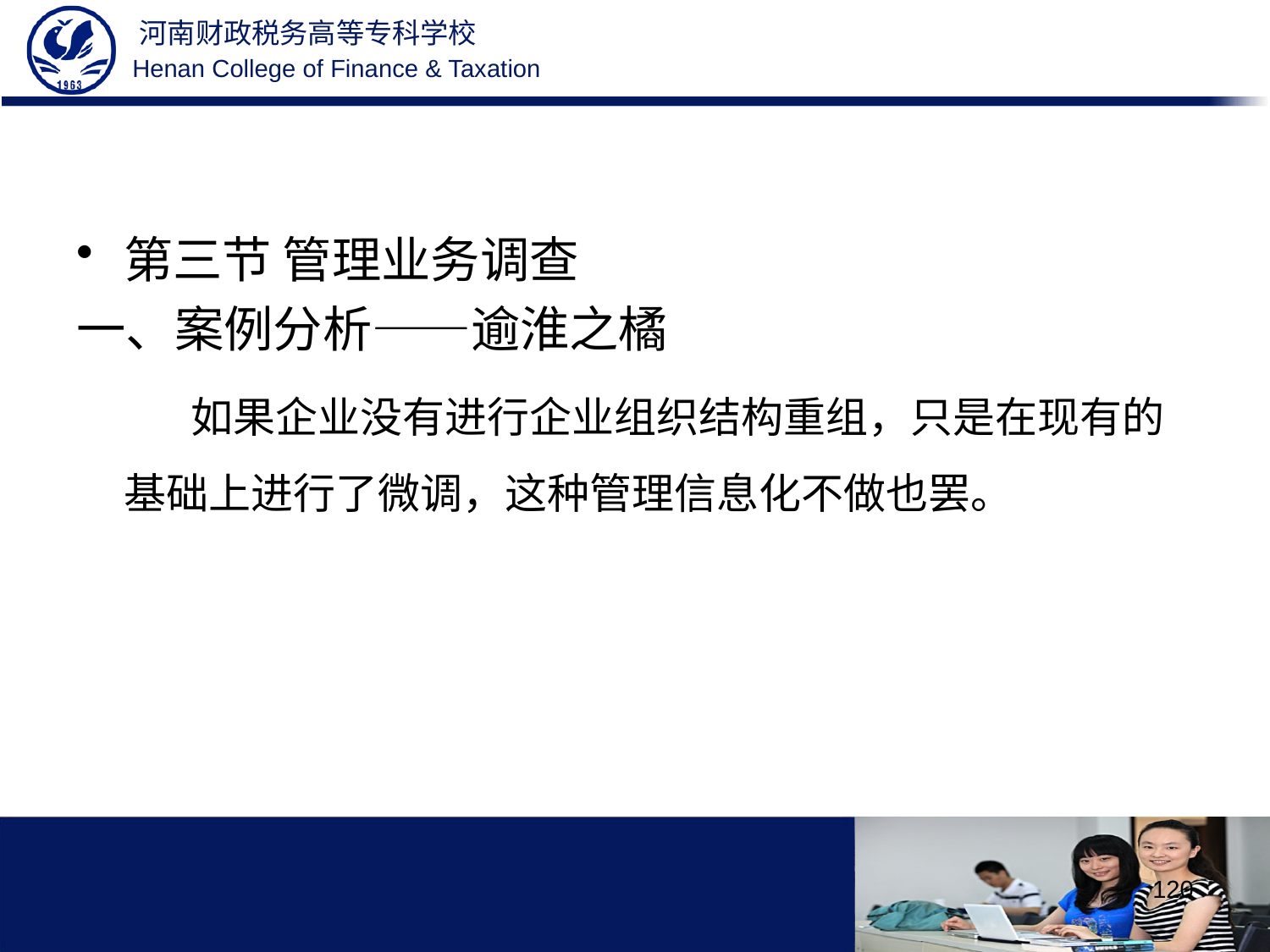

第三节 管理业务调查
一、案例分析——逾淮之橘
           如果企业没有进行企业组织结构重组，只是在现有的基础上进行了微调，这种管理信息化不做也罢。

120